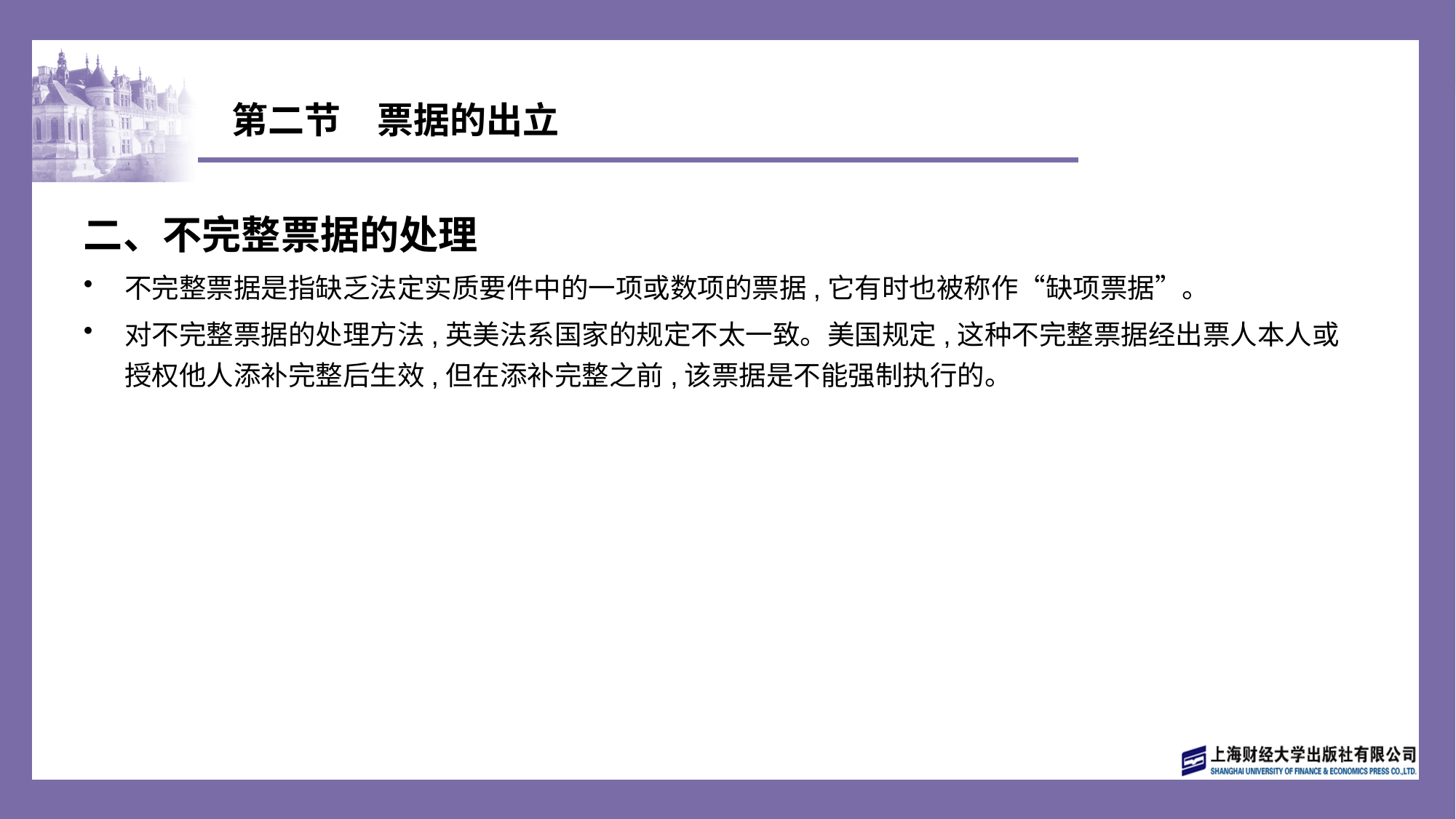

# 第二节　票据的出立
二、不完整票据的处理
不完整票据是指缺乏法定实质要件中的一项或数项的票据,它有时也被称作“缺项票据”。
对不完整票据的处理方法,英美法系国家的规定不太一致。美国规定,这种不完整票据经出票人本人或授权他人添补完整后生效,但在添补完整之前,该票据是不能强制执行的。